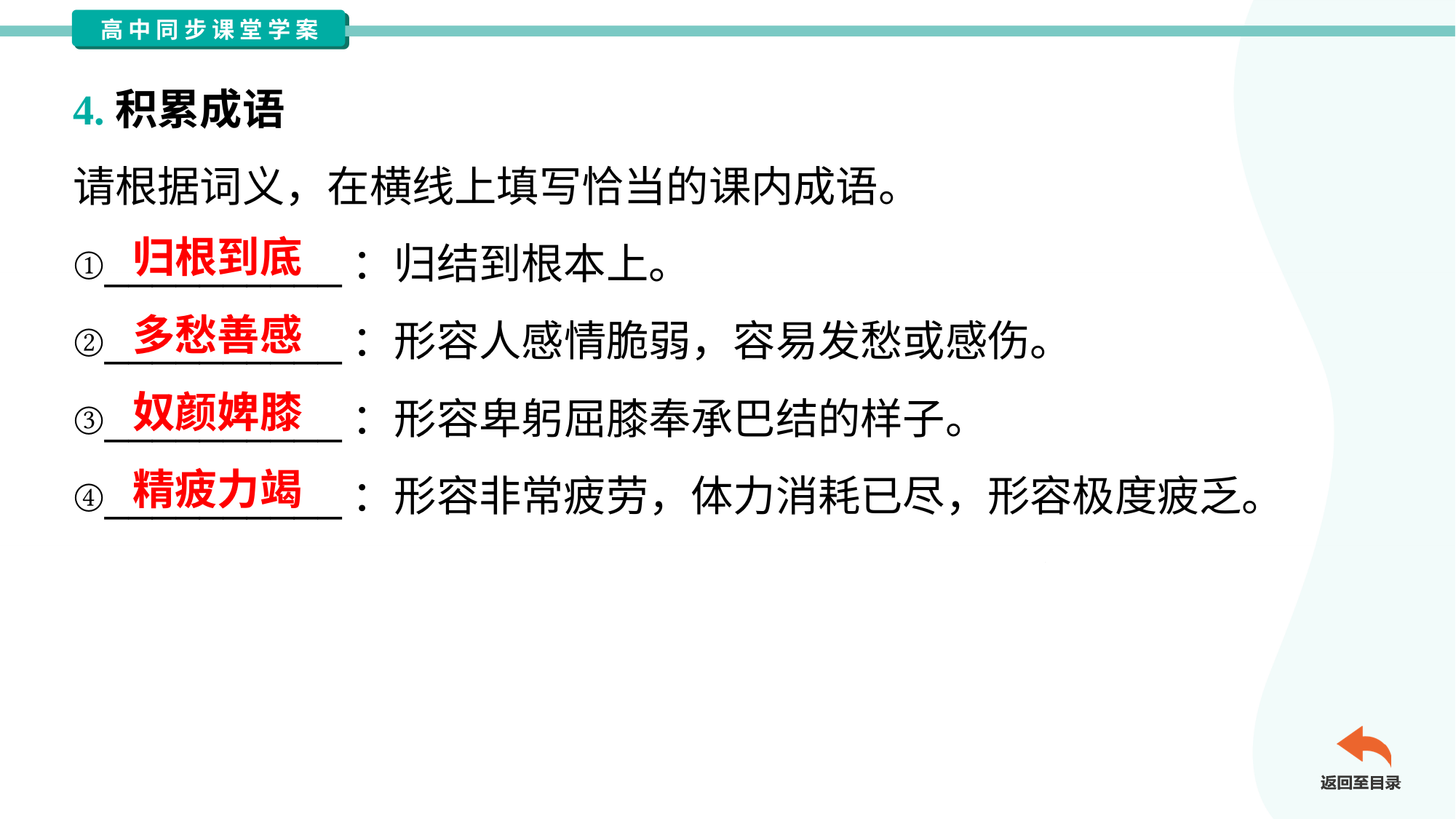

4.积累成语
请根据词义，在横线上填写恰当的课内成语。
①__________：归结到根本上。
②__________：形容人感情脆弱，容易发愁或感伤。
③__________：形容卑躬屈膝奉承巴结的样子。
④__________：形容非常疲劳，体力消耗已尽，形容极度疲乏。
归根到底
多愁善感
奴颜婢膝
精疲力竭